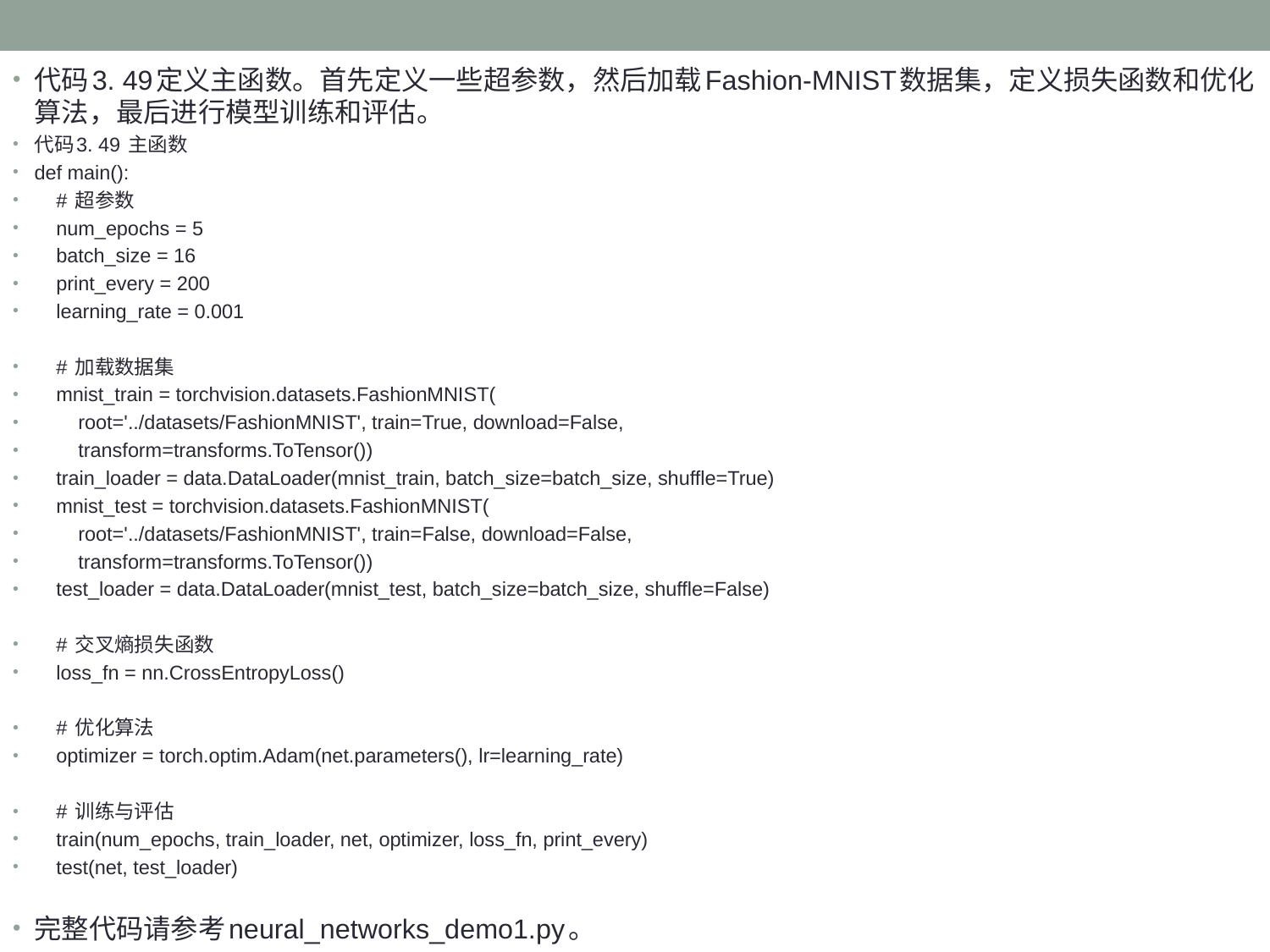

代码3. 49定义主函数。首先定义一些超参数，然后加载Fashion-MNIST数据集，定义损失函数和优化算法，最后进行模型训练和评估。
代码3. 49 主函数
def main():
    # 超参数
    num_epochs = 5
    batch_size = 16
    print_every = 200
    learning_rate = 0.001

    # 加载数据集
    mnist_train = torchvision.datasets.FashionMNIST(
        root='../datasets/FashionMNIST', train=True, download=False,
        transform=transforms.ToTensor())
    train_loader = data.DataLoader(mnist_train, batch_size=batch_size, shuffle=True)
    mnist_test = torchvision.datasets.FashionMNIST(
        root='../datasets/FashionMNIST', train=False, download=False,
        transform=transforms.ToTensor())
    test_loader = data.DataLoader(mnist_test, batch_size=batch_size, shuffle=False)

    # 交叉熵损失函数
    loss_fn = nn.CrossEntropyLoss()

    # 优化算法
    optimizer = torch.optim.Adam(net.parameters(), lr=learning_rate)

    # 训练与评估
    train(num_epochs, train_loader, net, optimizer, loss_fn, print_every)
    test(net, test_loader)

完整代码请参考neural_networks_demo1.py。